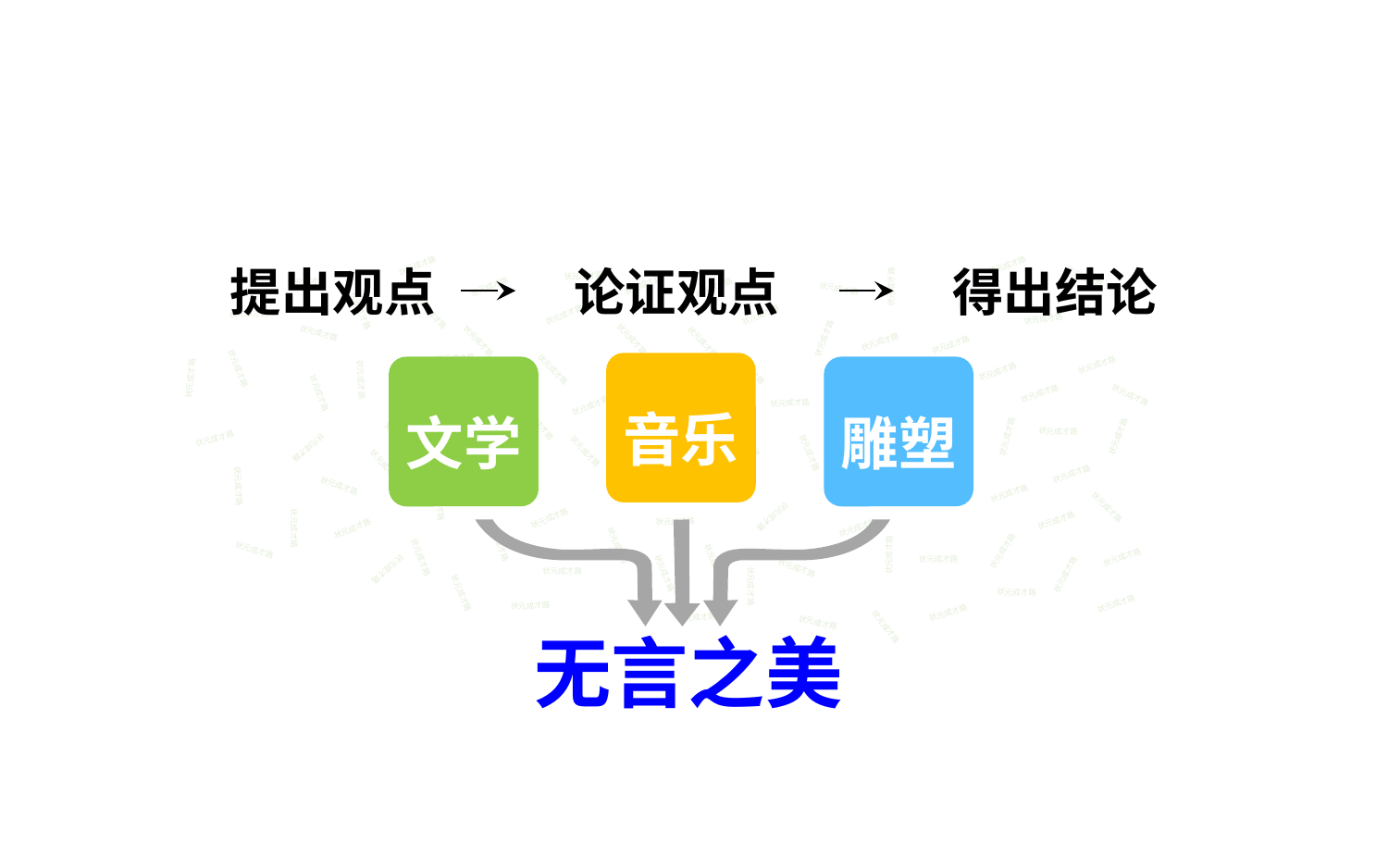

提出观点
论证观点
得出结论
状元成才路
状元成才路
状元成才路
状元成才路
状元成才路
状元成才路
状元成才路
状元成才路
状元成才路
状元成才路
状元成才路
状元成才路
状元成才路
状元成才路
状元成才路
状元成才路
状元成才路
状元成才路
状元成才路
状元成才路
状元成才路
状元成才路
状元成才路
状元成才路
状元成才路
音乐
状元成才路
文学
雕塑
状元成才路
状元成才路
状元成才路
状元成才路
状元成才路
状元成才路
状元成才路
状元成才路
状元成才路
状元成才路
状元成才路
状元成才路
状元成才路
状元成才路
状元成才路
状元成才路
状元成才路
状元成才路
状元成才路
状元成才路
状元成才路
状元成才路
状元成才路
状元成才路
状元成才路
状元成才路
状元成才路
状元成才路
状元成才路
状元成才路
状元成才路
状元成才路
状元成才路
状元成才路
状元成才路
状元成才路
状元成才路
状元成才路
状元成才路
状元成才路
状元成才路
状元成才路
状元成才路
状元成才路
状元成才路
状元成才路
状元成才路
状元成才路
状元成才路
状元成才路
状元成才路

无言之美
状元成才路
状元成才路
状元成才路
状元成才路
状元成才路
状元成才路
状元成才路
状元成才路
状元成才路
状元成才路
状元成才路
状元成才路
状元成才路
状元成才路
状元成才路
状元成才路
状元成才路
状元成才路
状元成才路
状元成才路
状元成才路
状元成才路
状元成才路